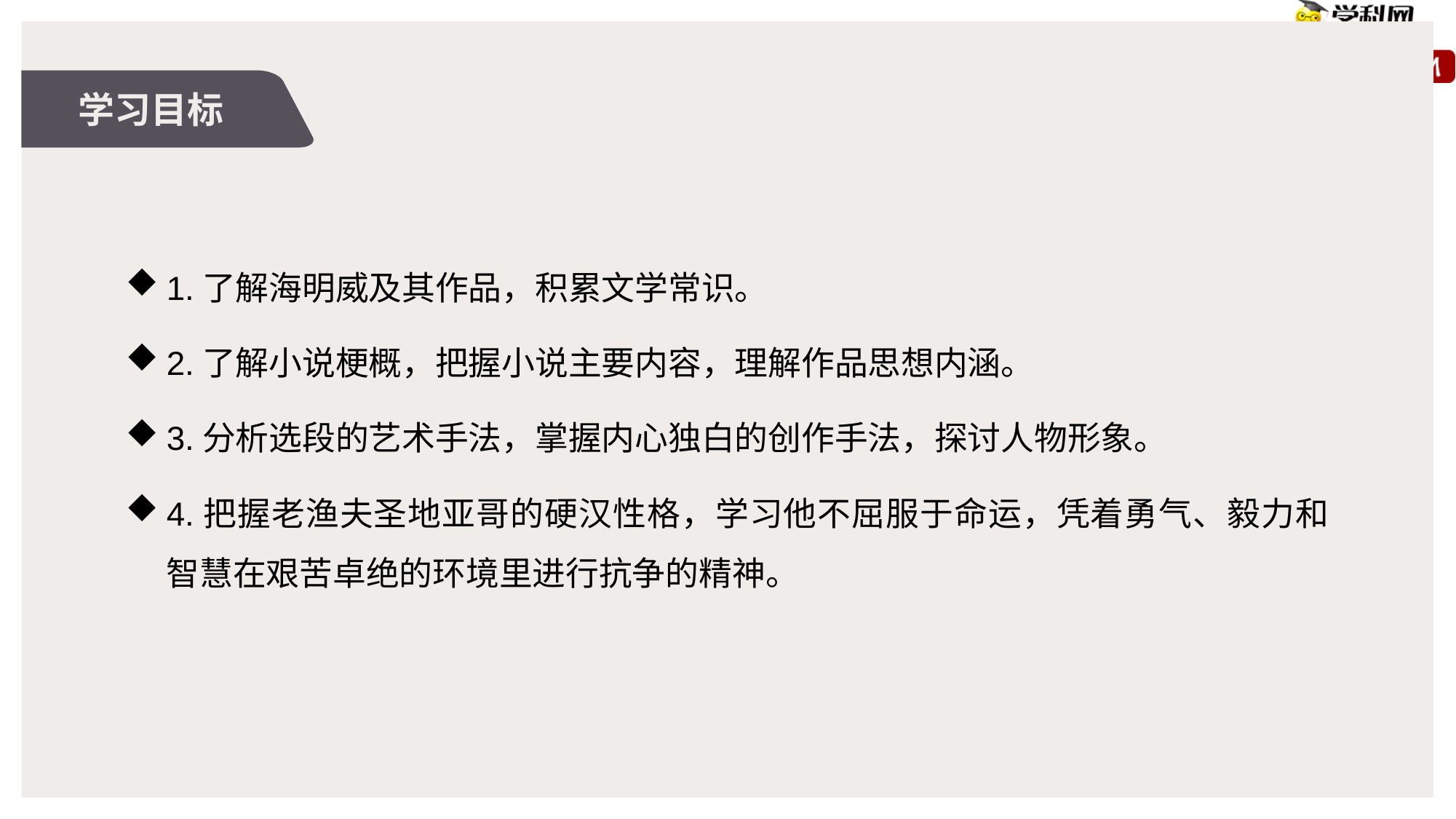

学习目标

1.了解海明威及其作品，积累文学常识。
2.了解小说梗概，把握小说主要内容，理解作品思想内涵。
3.分析选段的艺术手法，掌握内心独白的创作手法，探讨人物形象。
4.把握老渔夫圣地亚哥的硬汉性格，学习他不屈服于命运，凭着勇气、毅力和智慧在艰苦卓绝的环境里进行抗争的精神。